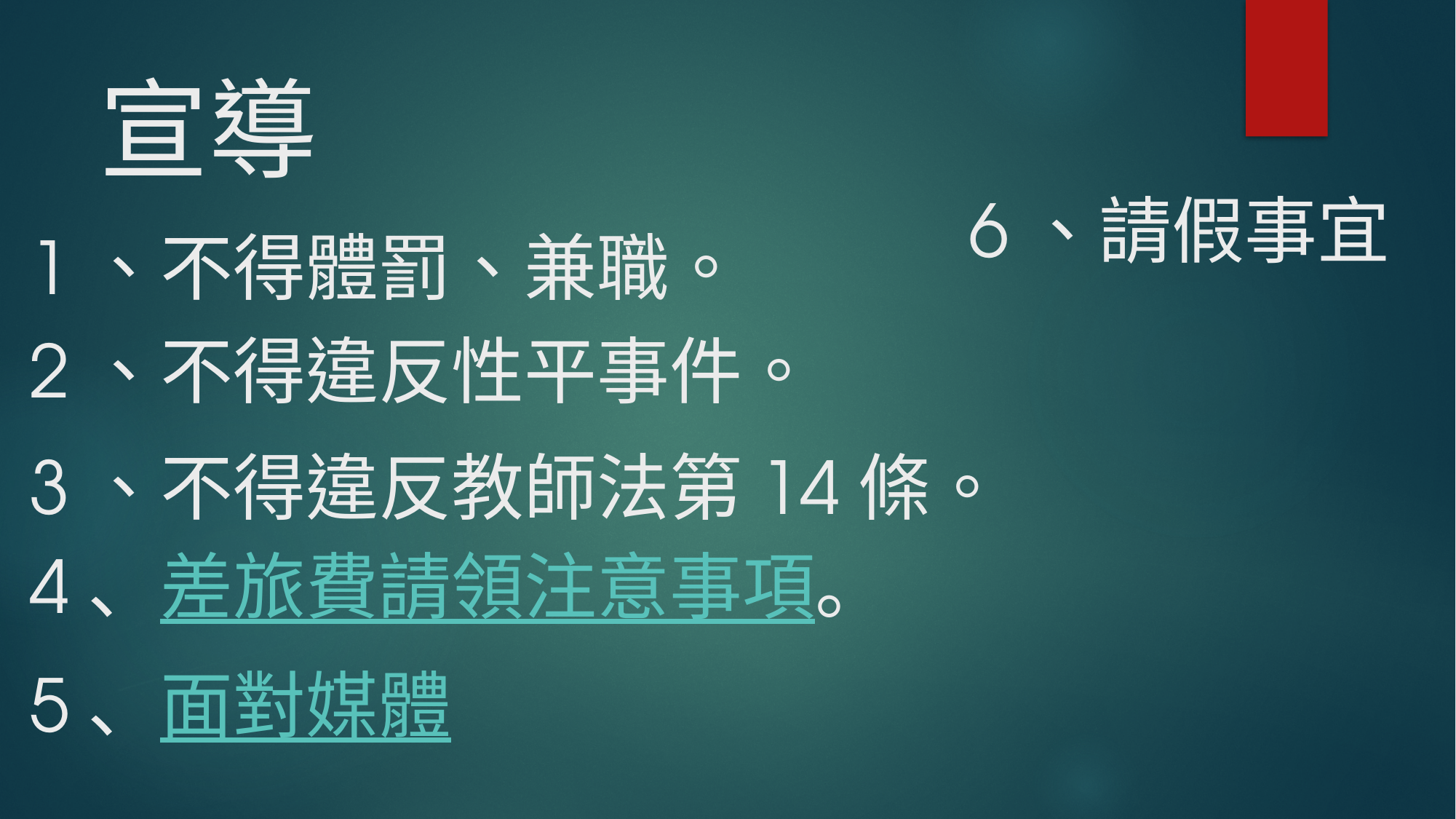

# 宣導
6、請假事宜
1、不得體罰、兼職。
2、不得違反性平事件。

3、不得違反教師法第14條。
4、差旅費請領注意事項。
5、面對媒體